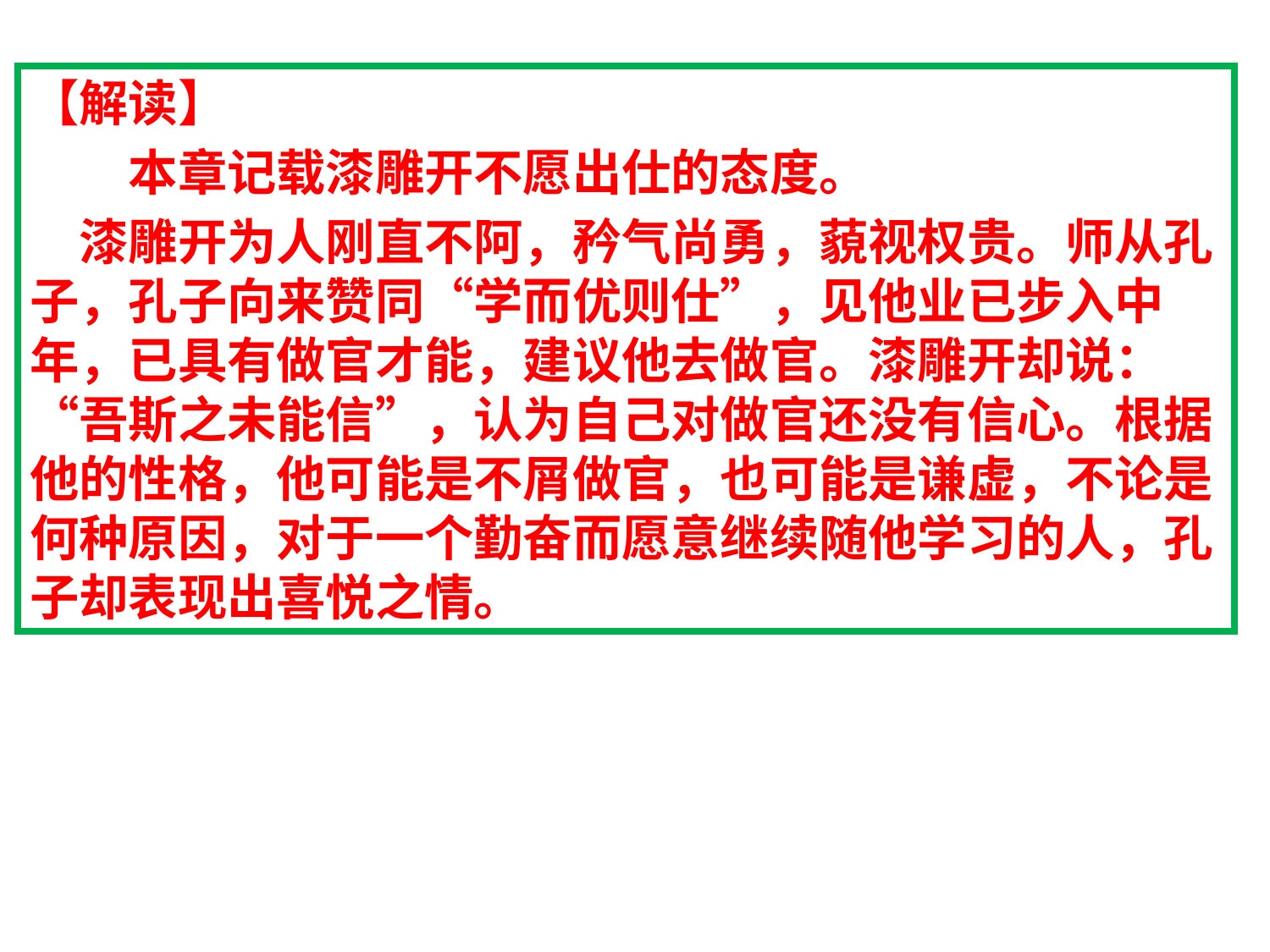

【解读】
　　本章记载漆雕开不愿出仕的态度。
　漆雕开为人刚直不阿，矜气尚勇，藐视权贵。师从孔子，孔子向来赞同“学而优则仕”，见他业已步入中年，已具有做官才能，建议他去做官。漆雕开却说：“吾斯之未能信”，认为自己对做官还没有信心。根据他的性格，他可能是不屑做官，也可能是谦虚，不论是何种原因，对于一个勤奋而愿意继续随他学习的人，孔子却表现出喜悦之情。